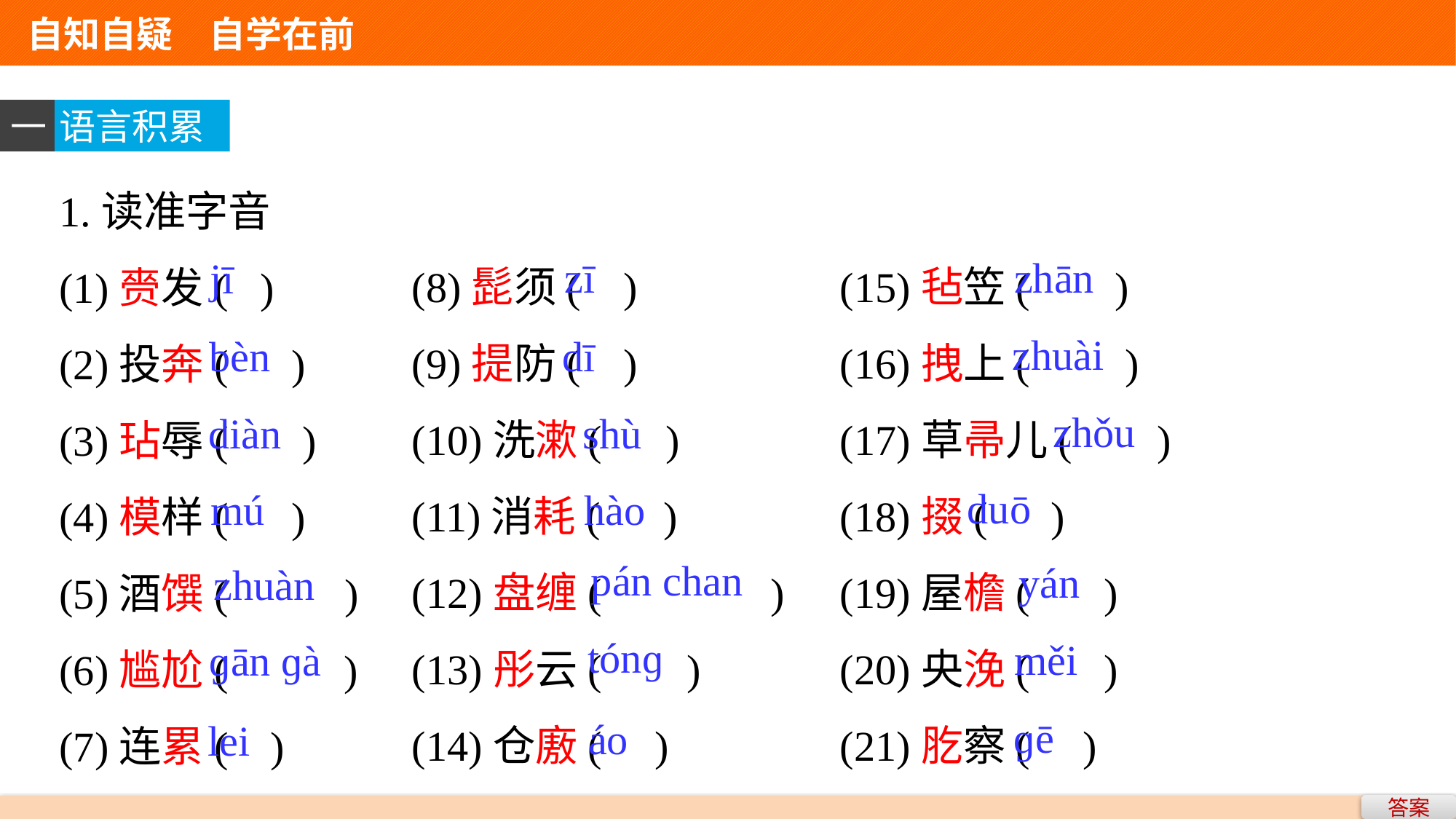

自知自疑　自学在前
一
语言积累
1.读准字音
(1)赍发(   )
(2)投奔(      )
(3)玷辱(       )
(4)模样(      )
(5)酒馔(           )
(6)尴尬(           )
(7)连累(    )
(8)髭须(    )
(9)提防(    )
(10)洗漱(      )
(11)消耗(      )
(12)盘缠(                )
(13)彤云(        )
(14)仓廒(     )
(15)毡笠(        )
(16)拽上(         )
(17)草帚儿(        )
(18)掇(      )
(19)屋檐(       )
(20)央浼(       )
(21)肐察(     )
zī
zhān
jī
zhuài
bèn
dī
zhǒu
diàn
shù
duō
hào
mú
pán chan
yán
zhuàn
tónɡ
měi
ɡān ɡà
ɡē
áo
lei
答案